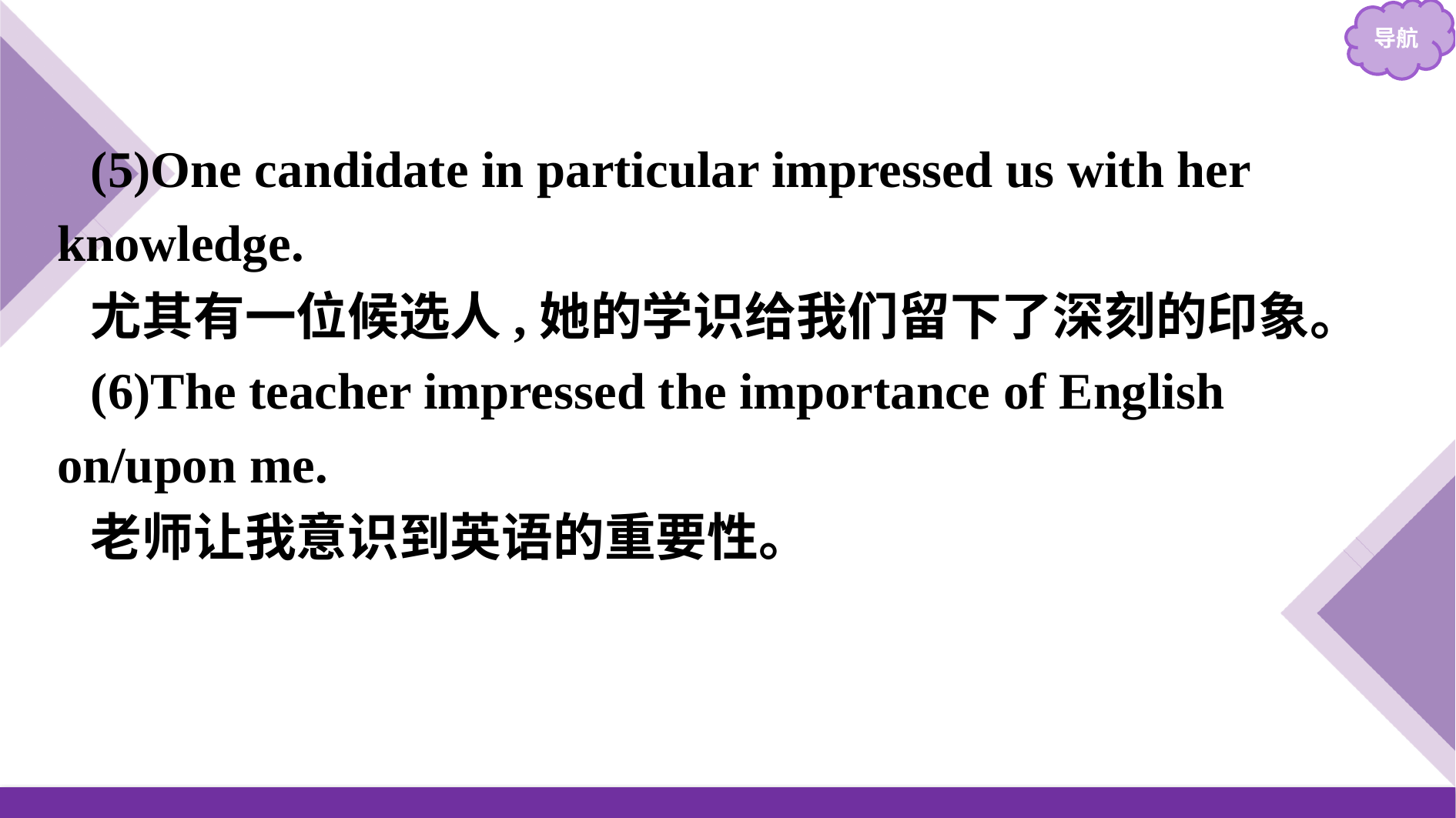

(5)One candidate in particular impressed us with her knowledge.
尤其有一位候选人,她的学识给我们留下了深刻的印象。
(6)The teacher impressed the importance of English on/upon me.
老师让我意识到英语的重要性。